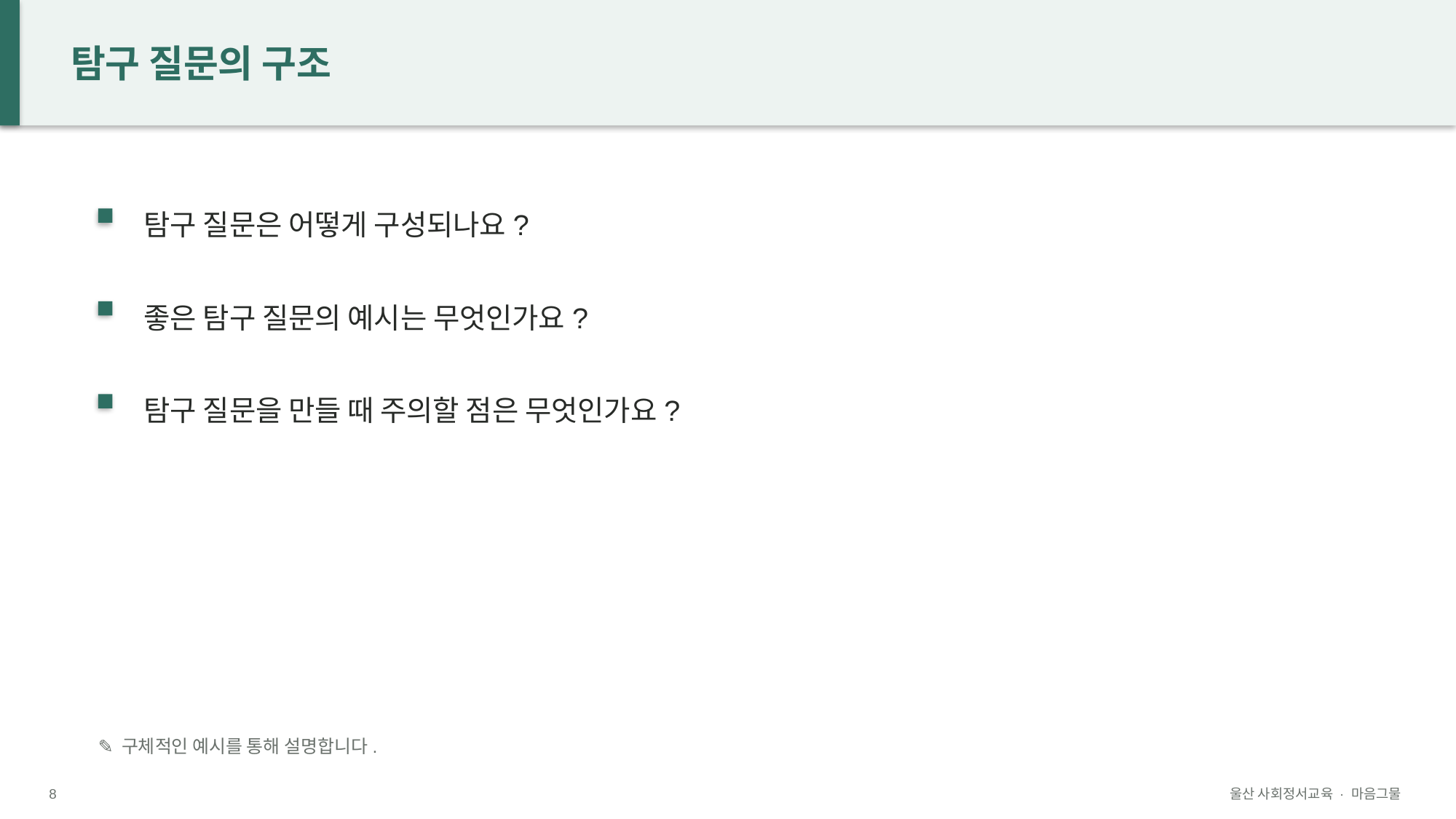

탐구 질문의 구조
탐구 질문은 어떻게 구성되나요?

좋은 탐구 질문의 예시는 무엇인가요?

탐구 질문을 만들 때 주의할 점은 무엇인가요?

✎ 구체적인 예시를 통해 설명합니다.
8
울산 사회정서교육 · 마음그물